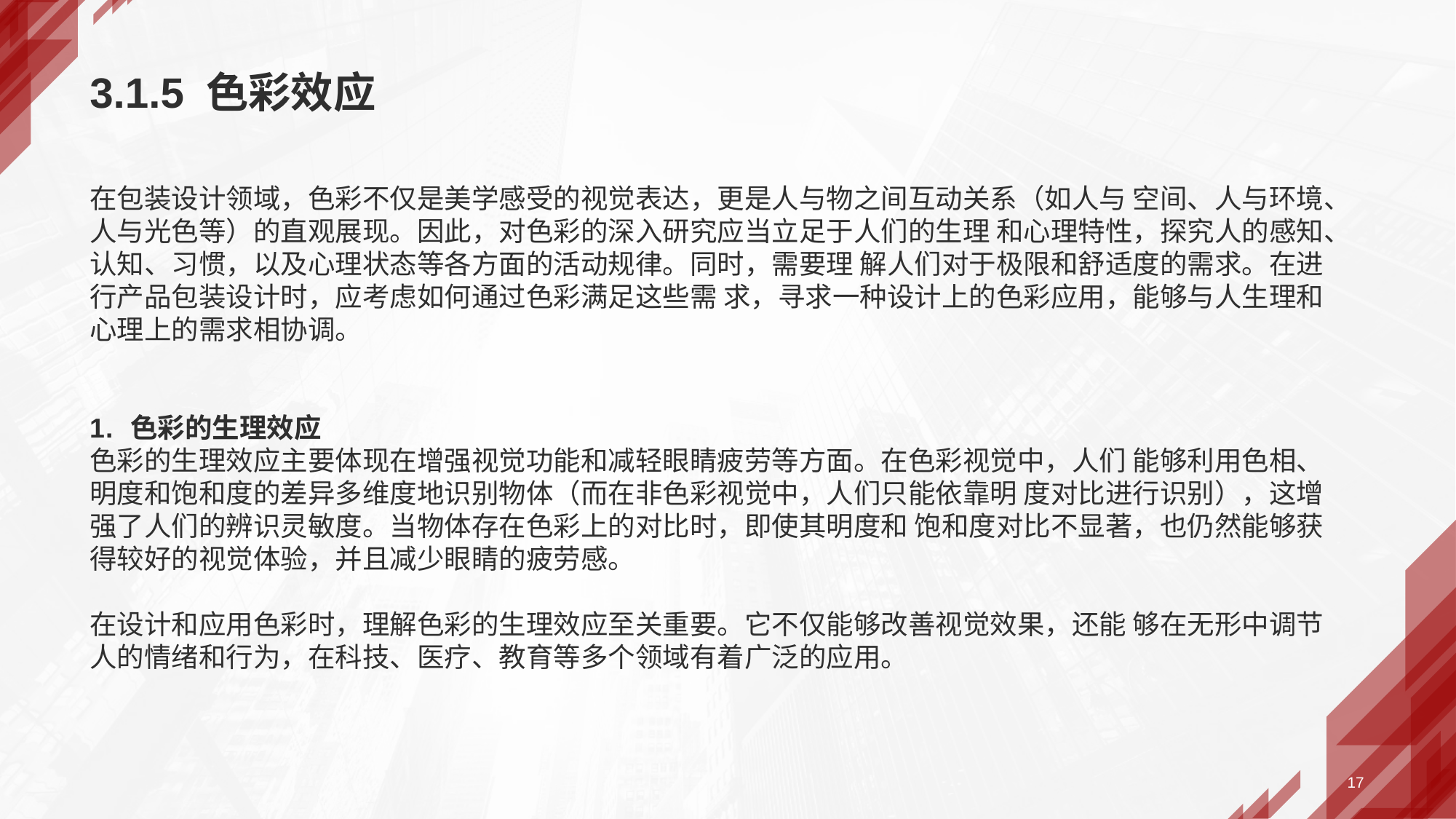

# 3.1.5 色彩效应
在包装设计领域，色彩不仅是美学感受的视觉表达，更是人与物之间互动关系（如人与 空间、人与环境、人与光色等）的直观展现。因此，对色彩的深入研究应当立足于人们的生理 和心理特性，探究人的感知、认知、习惯，以及心理状态等各方面的活动规律。同时，需要理 解人们对于极限和舒适度的需求。在进行产品包装设计时，应考虑如何通过色彩满足这些需 求，寻求一种设计上的色彩应用，能够与人生理和心理上的需求相协调。

色彩的生理效应
色彩的生理效应主要体现在增强视觉功能和减轻眼睛疲劳等方面。在色彩视觉中，人们 能够利用色相、明度和饱和度的差异多维度地识别物体（而在非色彩视觉中，人们只能依靠明 度对比进行识别），这增强了人们的辨识灵敏度。当物体存在色彩上的对比时，即使其明度和 饱和度对比不显著，也仍然能够获得较好的视觉体验，并且减少眼睛的疲劳感。

在设计和应用色彩时，理解色彩的生理效应至关重要。它不仅能够改善视觉效果，还能 够在无形中调节人的情绪和行为，在科技、医疗、教育等多个领域有着广泛的应用。
17